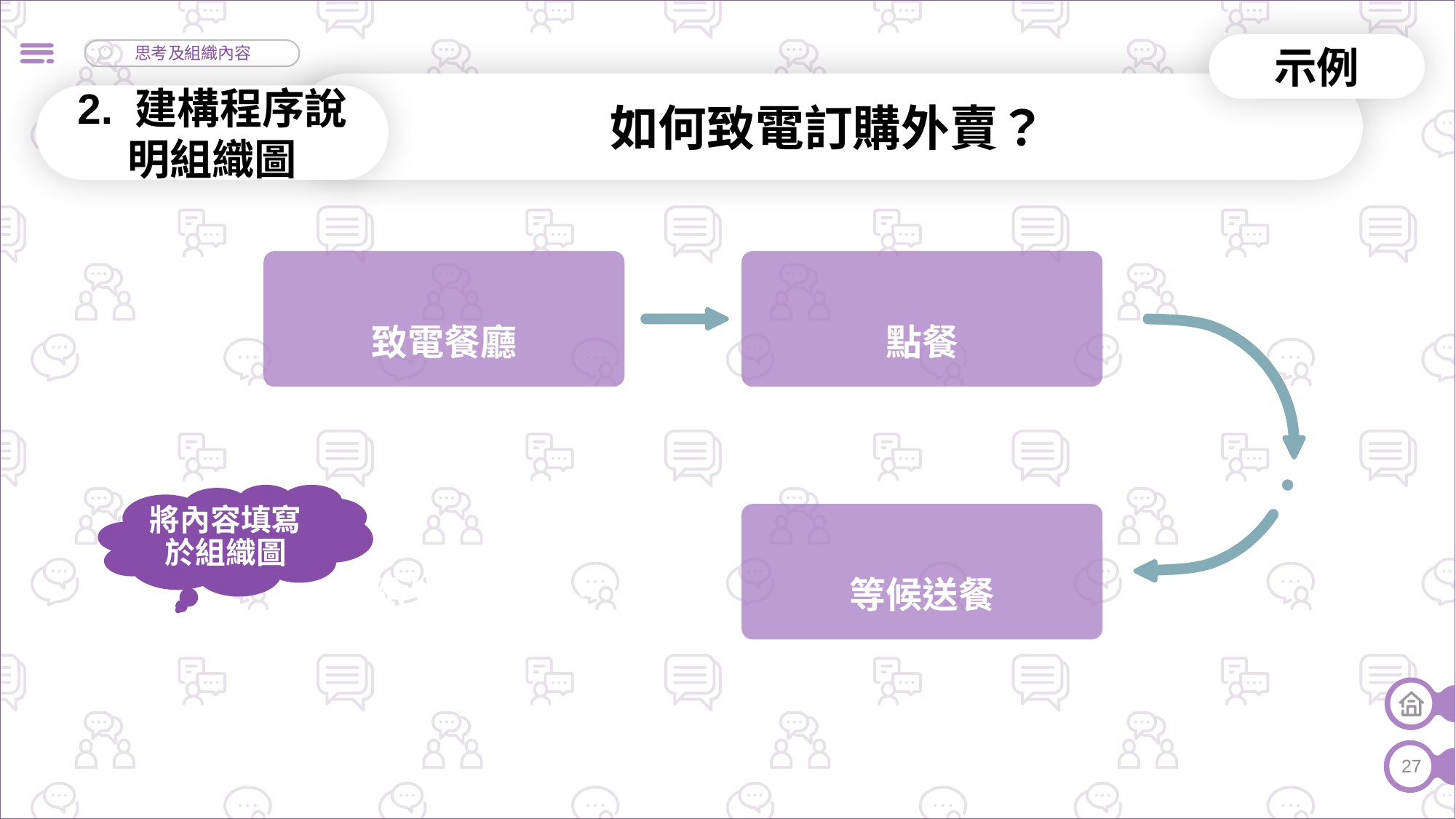

示例
如何致電訂購外賣？
2. 建構程序說明組織圖

致電餐廳

點餐

將內容填寫於組織圖
付款給外賣員……

等候送餐
27